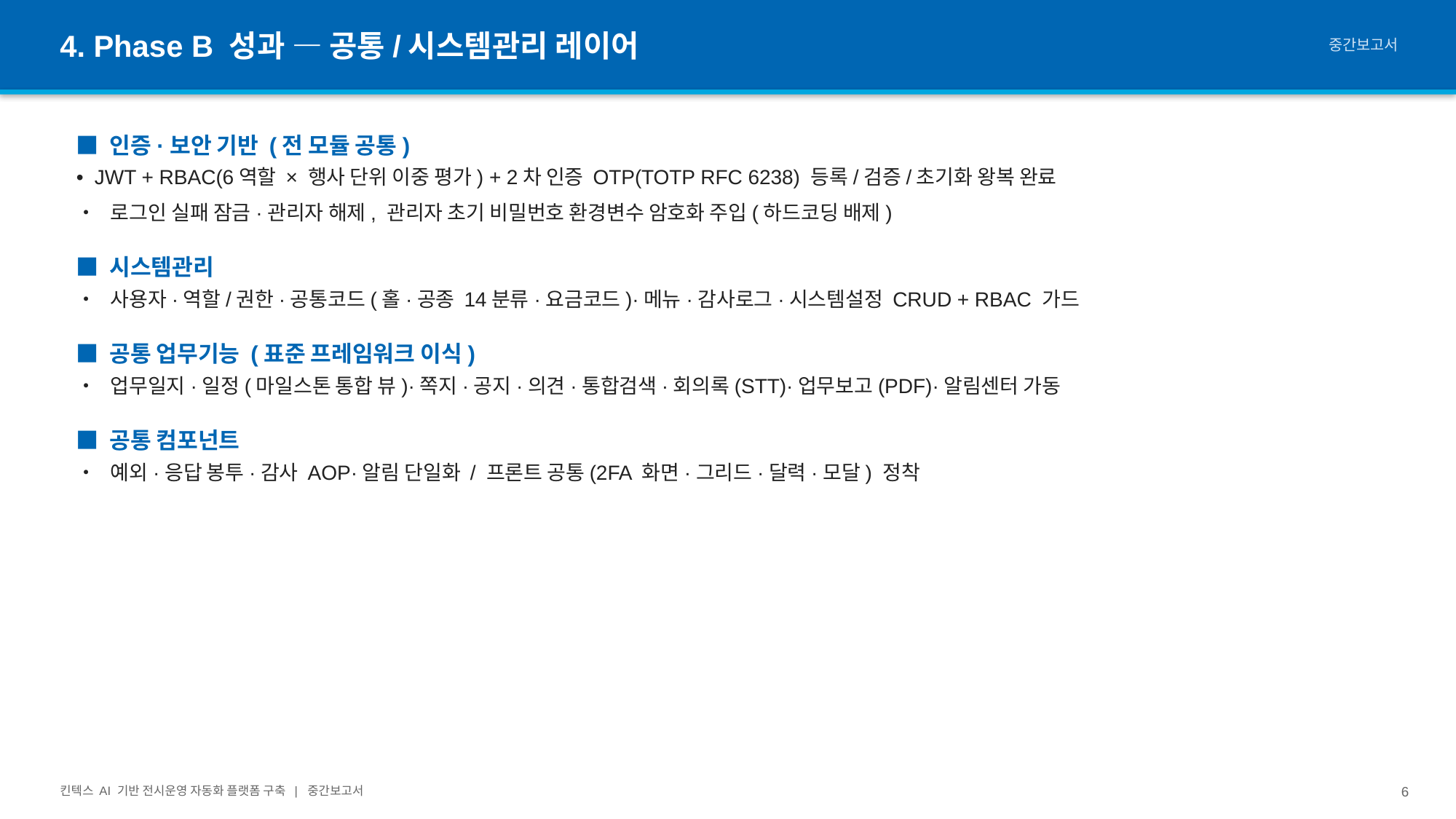

4. Phase B 성과 — 공통/시스템관리 레이어
중간보고서

■ 인증·보안 기반 (전 모듈 공통)
•  JWT + RBAC(6역할 × 행사 단위 이중 평가) + 2차 인증 OTP(TOTP RFC 6238) 등록/검증/초기화 왕복 완료
•  로그인 실패 잠금·관리자 해제, 관리자 초기 비밀번호 환경변수 암호화 주입(하드코딩 배제)
■ 시스템관리
•  사용자·역할/권한·공통코드(홀·공종 14분류·요금코드)·메뉴·감사로그·시스템설정 CRUD + RBAC 가드
■ 공통 업무기능 (표준 프레임워크 이식)
•  업무일지·일정(마일스톤 통합 뷰)·쪽지·공지·의견·통합검색·회의록(STT)·업무보고(PDF)·알림센터 가동
■ 공통 컴포넌트
•  예외·응답 봉투·감사 AOP·알림 단일화 / 프론트 공통(2FA 화면·그리드·달력·모달) 정착
킨텍스 AI 기반 전시운영 자동화 플랫폼 구축  |  중간보고서
6